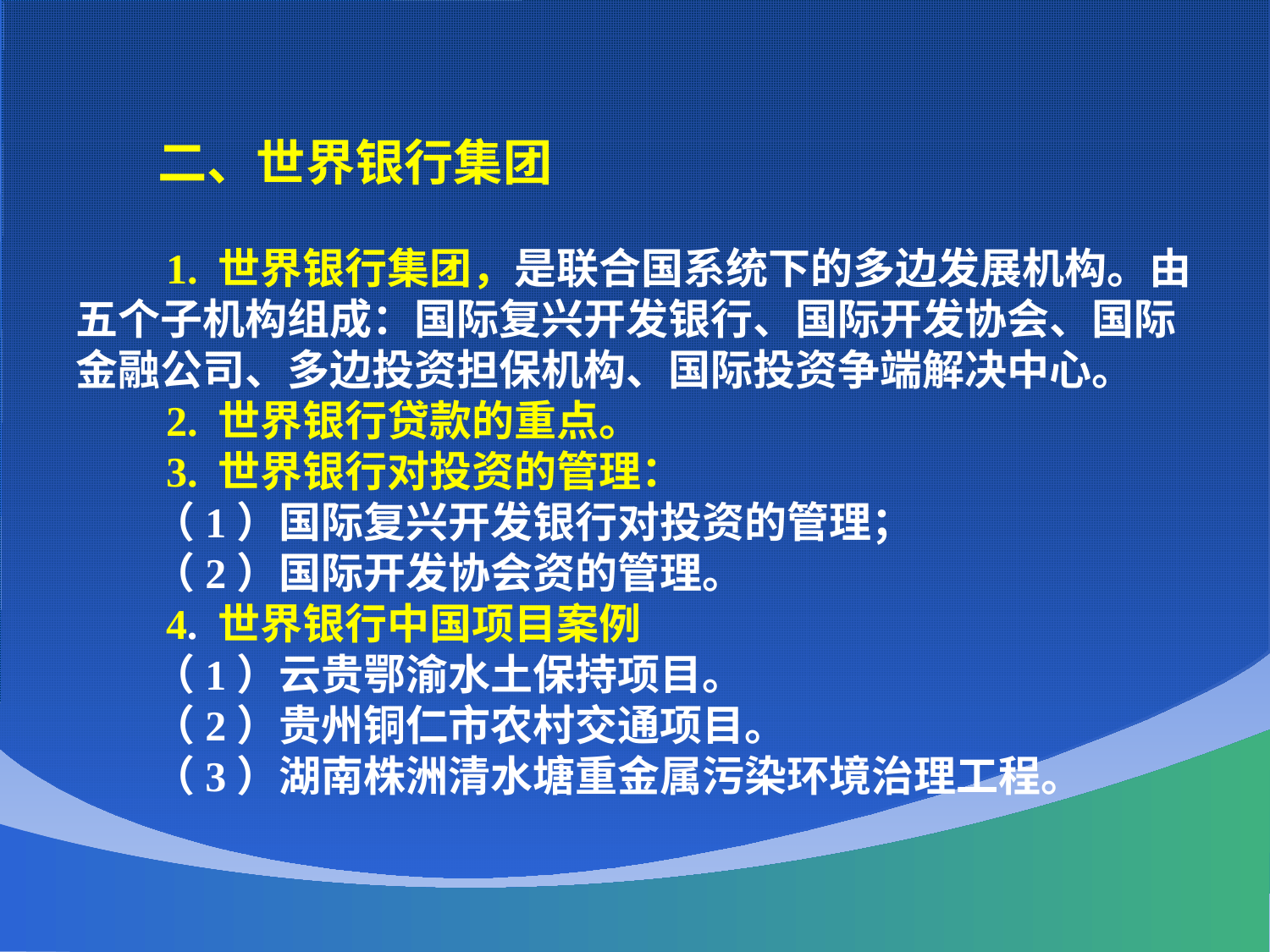

二、世界银行集团

    1. 世界银行集团，是联合国系统下的多边发展机构。由五个子机构组成：国际复兴开发银行、国际开发协会、国际金融公司、多边投资担保机构、国际投资争端解决中心。
    2. 世界银行贷款的重点。
    3. 世界银行对投资的管理：
  （1）国际复兴开发银行对投资的管理；
  （2）国际开发协会资的管理。
    4. 世界银行中国项目案例
  （1）云贵鄂渝水土保持项目。
  （2）贵州铜仁市农村交通项目。
  （3）湖南株洲清水塘重金属污染环境治理工程。